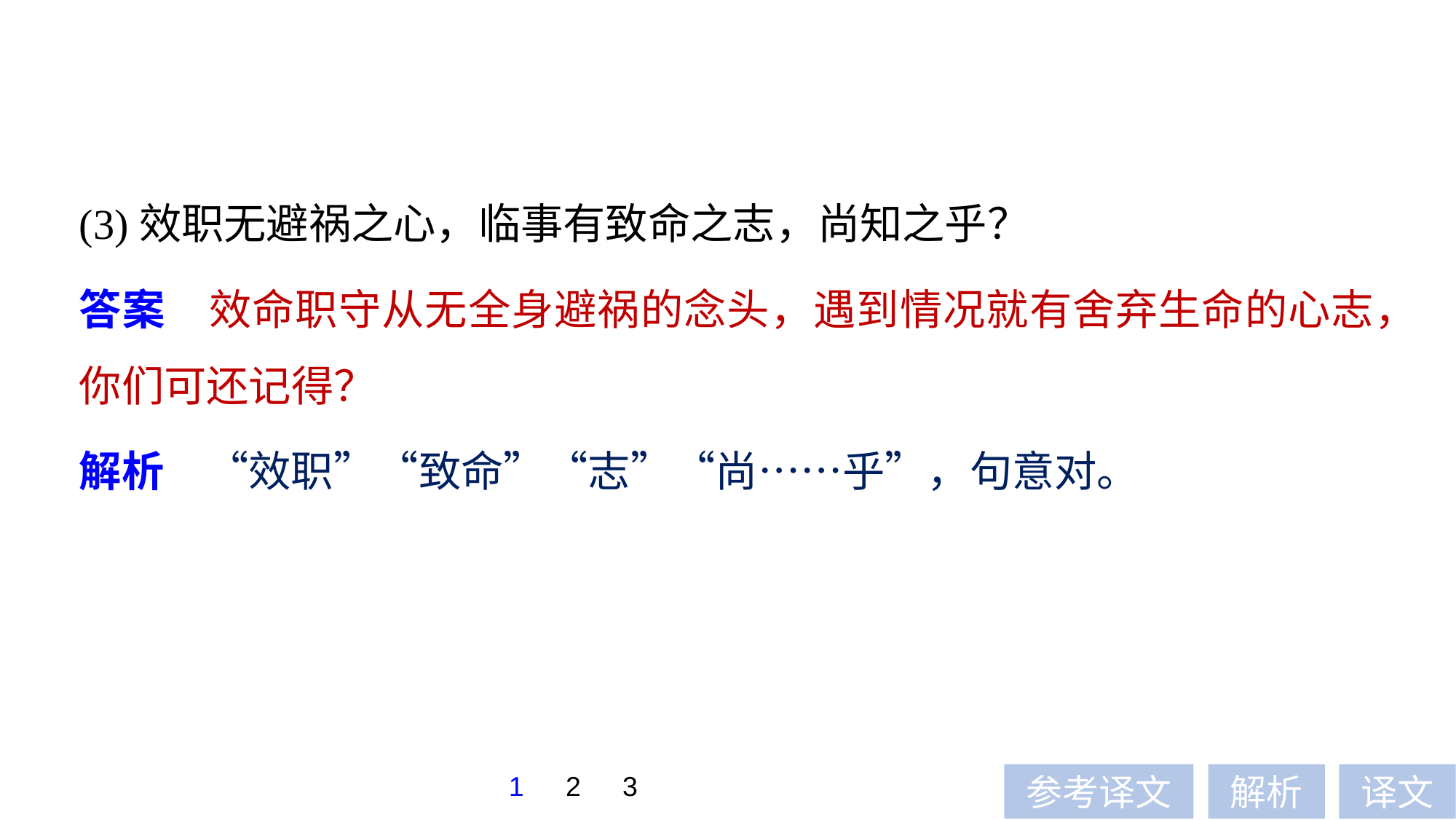

(3)效职无避祸之心，临事有致命之志，尚知之乎？
答案　效命职守从无全身避祸的念头，遇到情况就有舍弃生命的心志，你们可还记得？
解析　“效职”“致命”“志”“尚……乎”，句意对。
1
2
3
参考译文
解析
译文